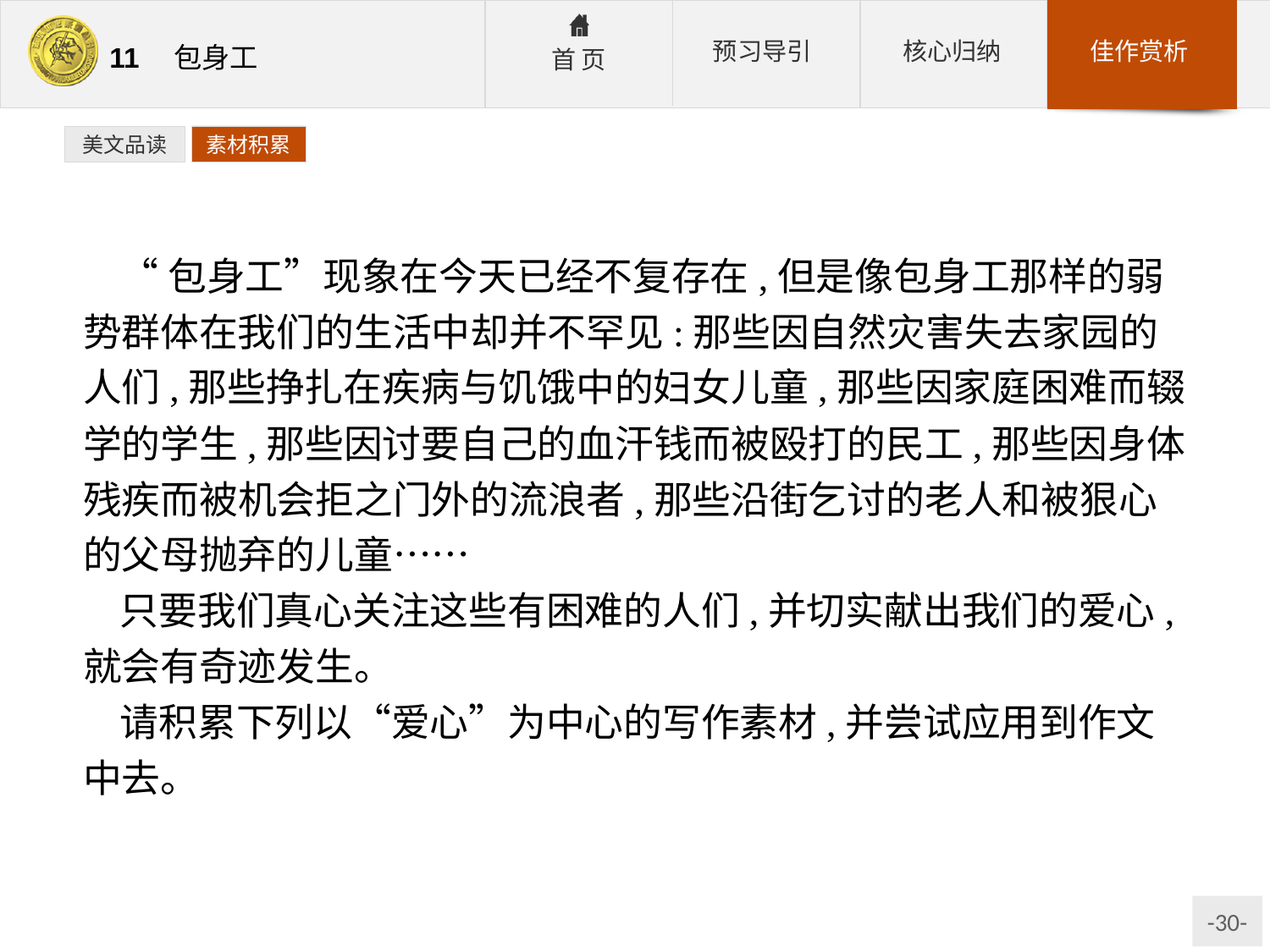

美文品读
素材积累
“包身工”现象在今天已经不复存在,但是像包身工那样的弱势群体在我们的生活中却并不罕见:那些因自然灾害失去家园的人们,那些挣扎在疾病与饥饿中的妇女儿童,那些因家庭困难而辍学的学生,那些因讨要自己的血汗钱而被殴打的民工,那些因身体残疾而被机会拒之门外的流浪者,那些沿街乞讨的老人和被狠心的父母抛弃的儿童……
只要我们真心关注这些有困难的人们,并切实献出我们的爱心,就会有奇迹发生。
请积累下列以“爱心”为中心的写作素材,并尝试应用到作文中去。